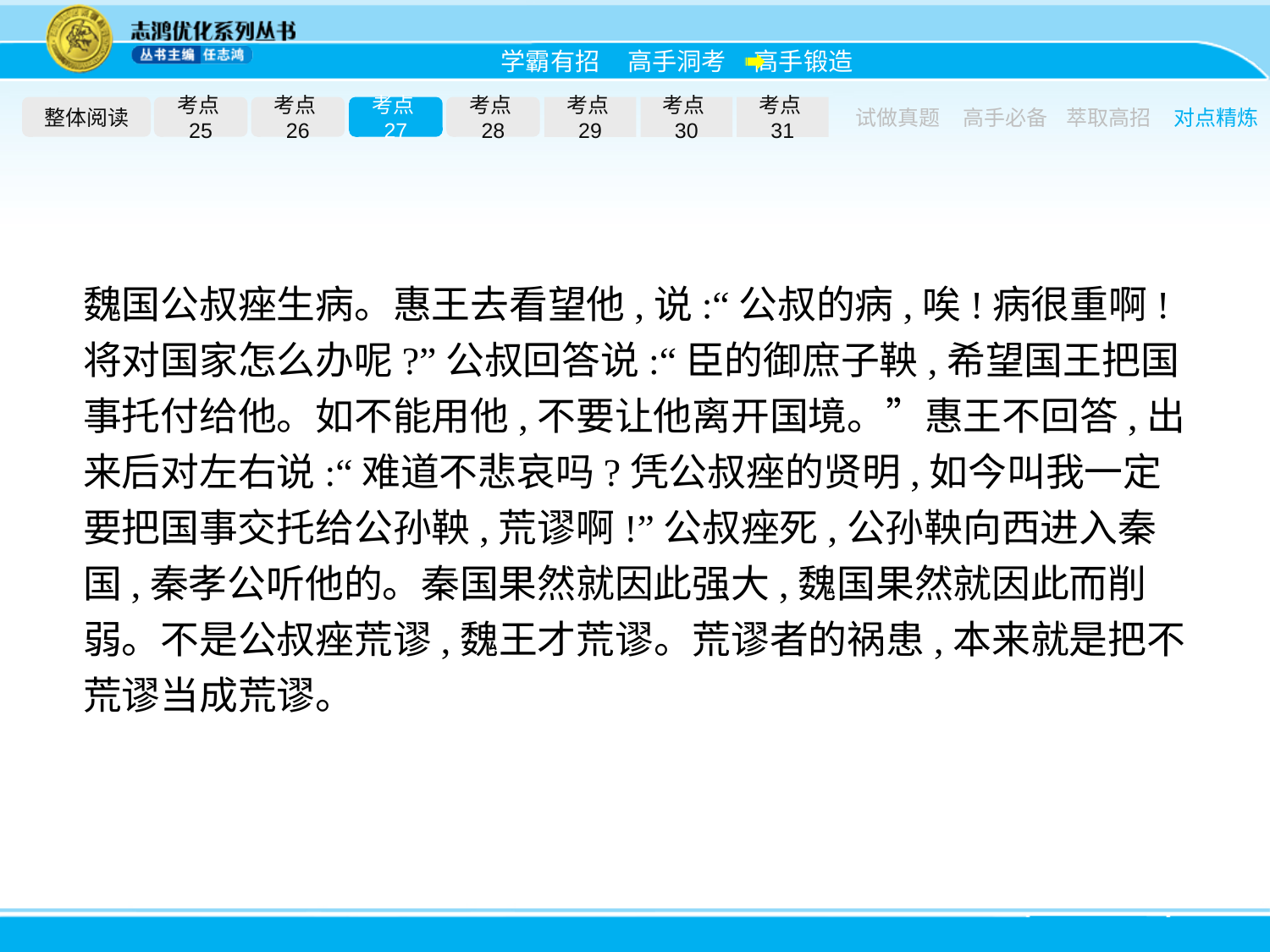

整体阅读
考点25
考点26
考点27
考点28
考点29
考点30
考点31
试做真题
高手必备
萃取高招
对点精炼
魏国公叔痤生病。惠王去看望他,说:“公叔的病,唉!病很重啊!将对国家怎么办呢?”公叔回答说:“臣的御庶子鞅,希望国王把国事托付给他。如不能用他,不要让他离开国境。”惠王不回答,出来后对左右说:“难道不悲哀吗?凭公叔痤的贤明,如今叫我一定要把国事交托给公孙鞅,荒谬啊!”公叔痤死,公孙鞅向西进入秦国,秦孝公听他的。秦国果然就因此强大,魏国果然就因此而削弱。不是公叔痤荒谬,魏王才荒谬。荒谬者的祸患,本来就是把不荒谬当成荒谬。